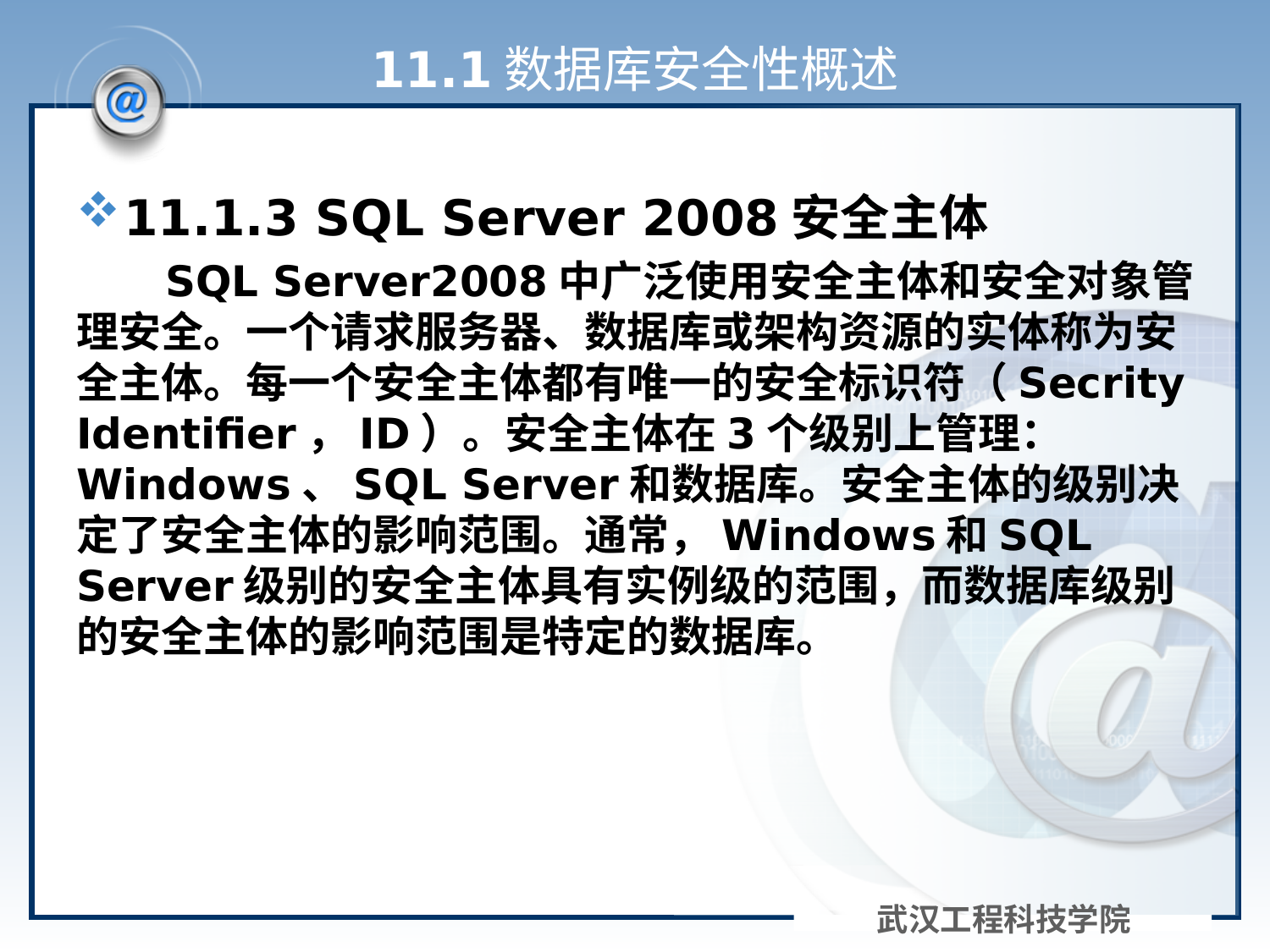

# 11.1数据库安全性概述
11.1.3 SQL Server 2008安全主体
      SQL Server2008中广泛使用安全主体和安全对象管理安全。一个请求服务器、数据库或架构资源的实体称为安全主体。每一个安全主体都有唯一的安全标识符（Secrity Identifier，ID）。安全主体在3个级别上管理：Windows、SQL Server和数据库。安全主体的级别决定了安全主体的影响范围。通常，Windows和SQL Server级别的安全主体具有实例级的范围，而数据库级别的安全主体的影响范围是特定的数据库。

武汉工程科技学院